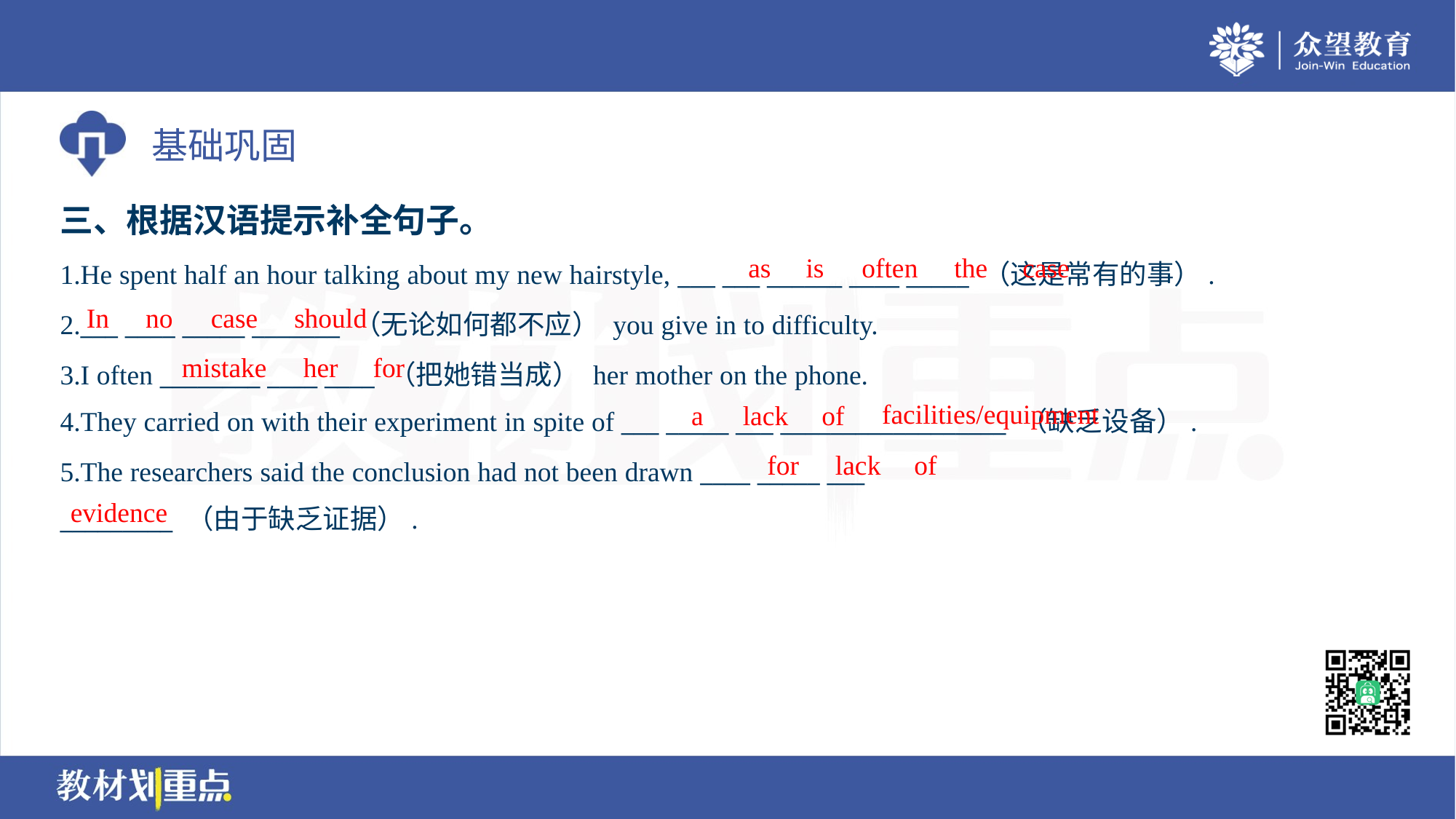

三、根据汉语提示补全句子。
as
is
often
the
case
1.He spent half an hour talking about my new hairstyle, ___ ___ ______ ____ _____ （这是常有的事）.
2.___ ____ _____ _______ （无论如何都不应） you give in to difficulty.
3.I often ________ ____ ____ （把她错当成） her mother on the phone.
4.They carried on with their experiment in spite of ___ _____ ___ __________________ （缺乏设备）.
In
no
case
should
mistake
her
for
facilities/equipment
a
lack
of
for
lack
of
5.The researchers said the conclusion had not been drawn ____ _____ ___
_________ （由于缺乏证据）.
evidence